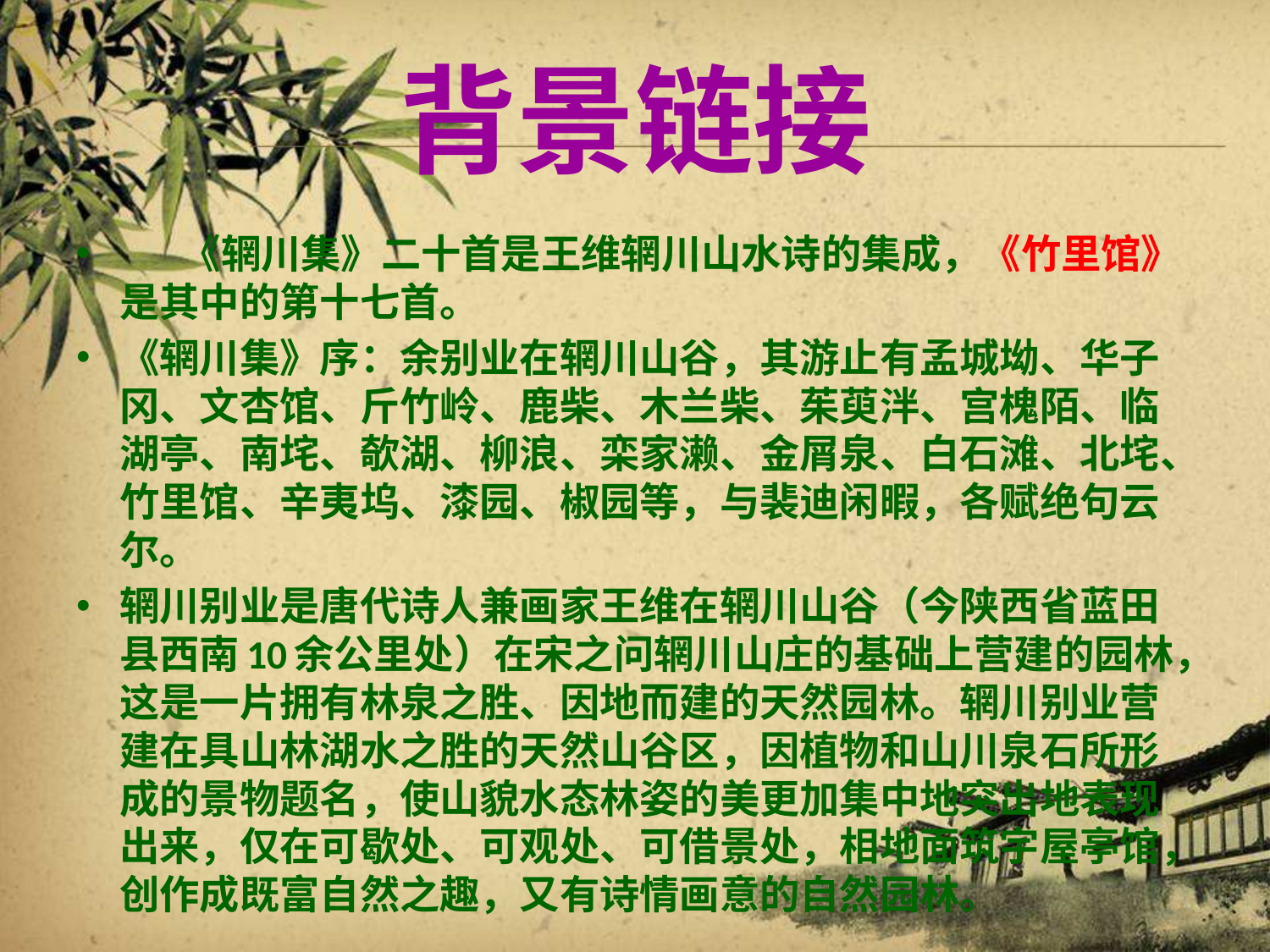

# 背景链接
      《辋川集》二十首是王维辋川山水诗的集成，《竹里馆》是其中的第十七首。
《辋川集》序：余别业在辋川山谷，其游止有孟城坳、华子冈、文杏馆、斤竹岭、鹿柴、木兰柴、茱萸泮、宫槐陌、临湖亭、南垞、欹湖、柳浪、栾家濑、金屑泉、白石滩、北垞、竹里馆、辛夷坞、漆园、椒园等，与裴迪闲暇，各赋绝句云尔。
辋川别业是唐代诗人兼画家王维在辋川山谷（今陕西省蓝田县西南10余公里处）在宋之问辋川山庄的基础上营建的园林，这是一片拥有林泉之胜、因地而建的天然园林。辋川别业营建在具山林湖水之胜的天然山谷区，因植物和山川泉石所形成的景物题名，使山貌水态林姿的美更加集中地突出地表现出来，仅在可歇处、可观处、可借景处，相地面筑宇屋亭馆，创作成既富自然之趣，又有诗情画意的自然园林。